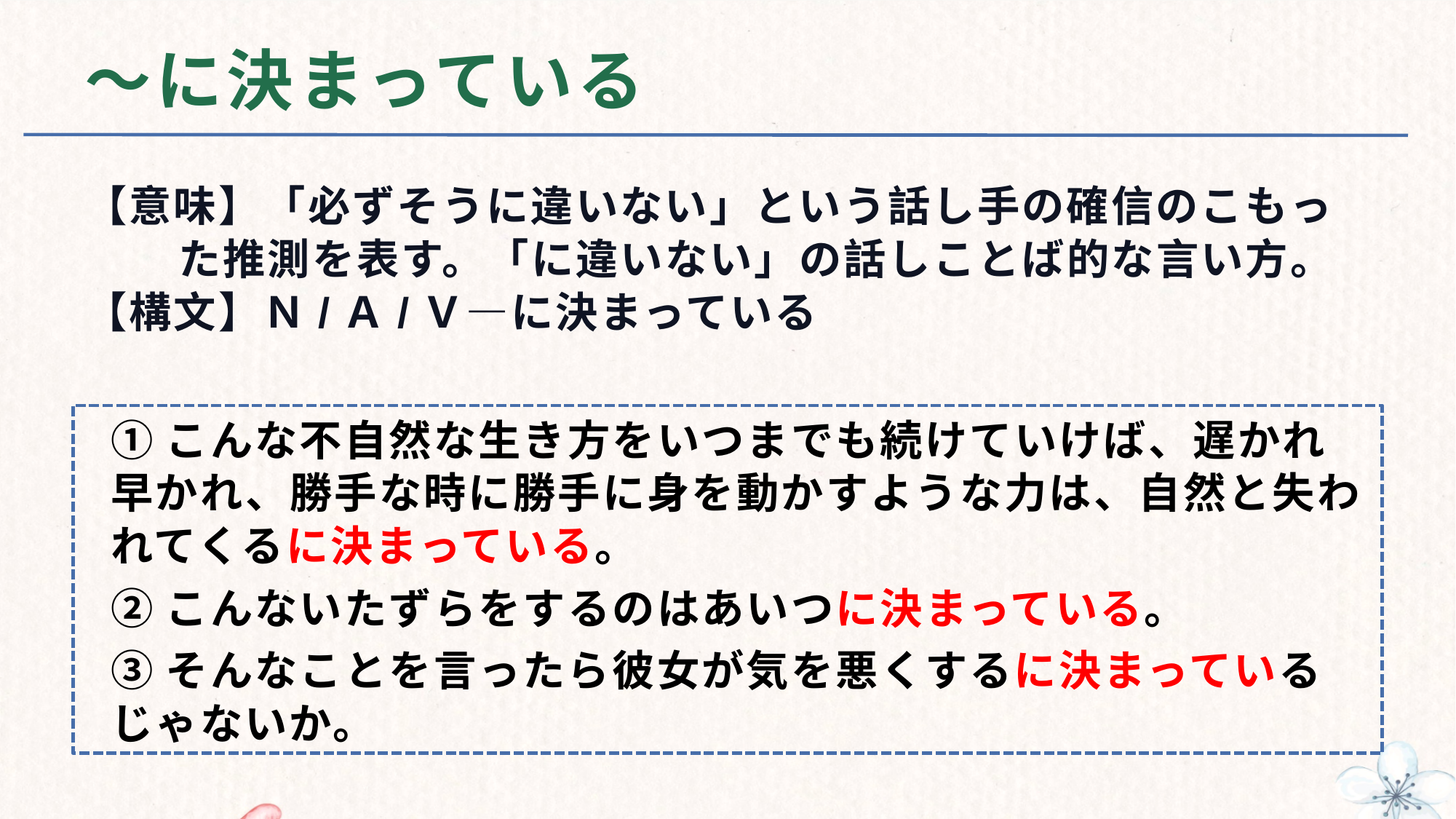

# ～に決まっている
【意味】「必ずそうに違いない」という話し手の確信のこもっ
       た推測を表す。「に違いない」の話しことば的な言い方。
【構文】Ｎ/Ａ/Ｖ—に決まっている
①こんな不自然な生き方をいつまでも続けていけば、遅かれ早かれ、勝手な時に勝手に身を動かすような力は、自然と失われてくるに決まっている。
②こんないたずらをするのはあいつに決まっている。
③そんなことを言ったら彼女が気を悪くするに決まっているじゃないか。